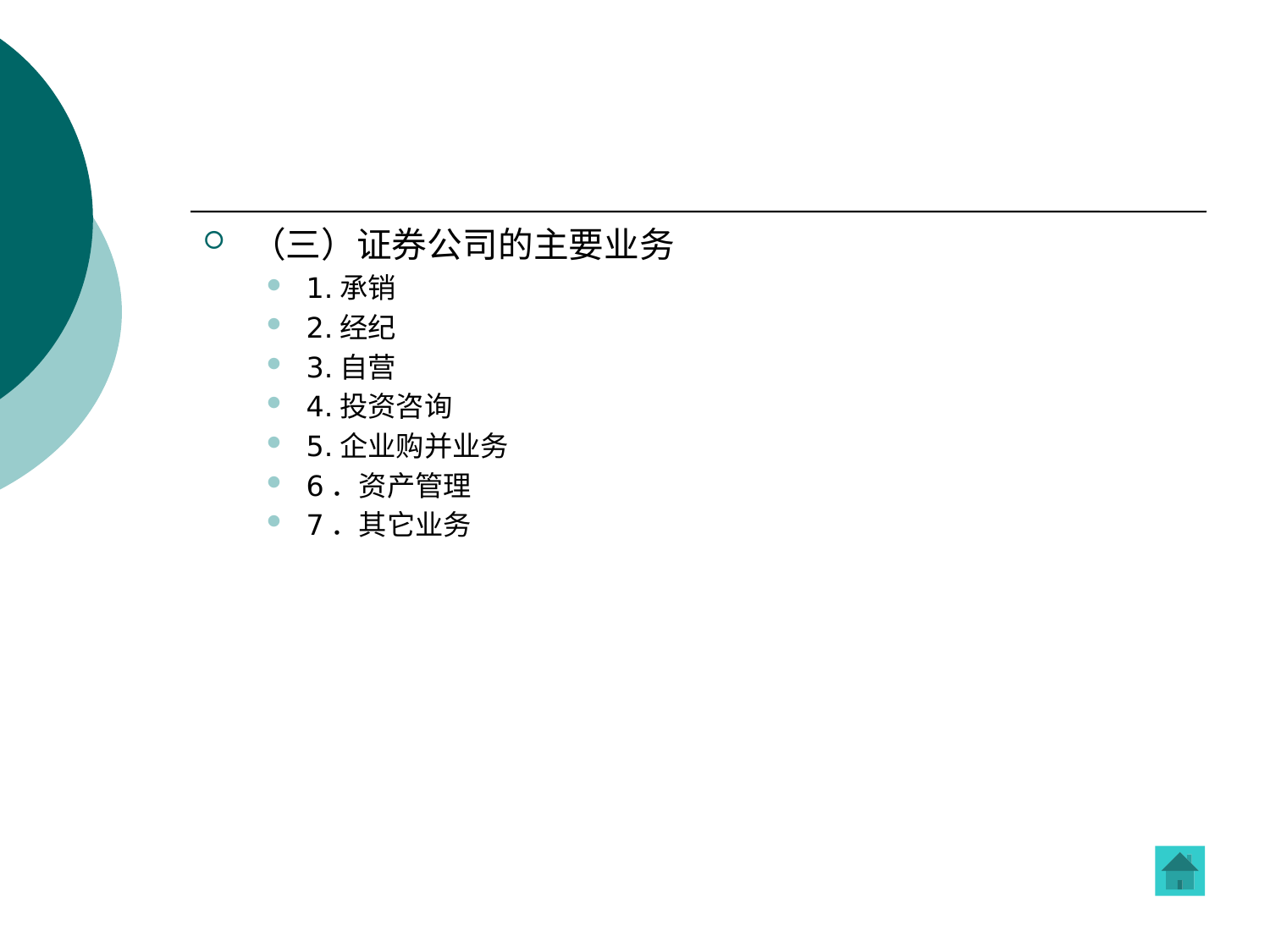

#
（三）证券公司的主要业务
1.承销
2.经纪
3.自营
4.投资咨询
5.企业购并业务
6．资产管理
7．其它业务